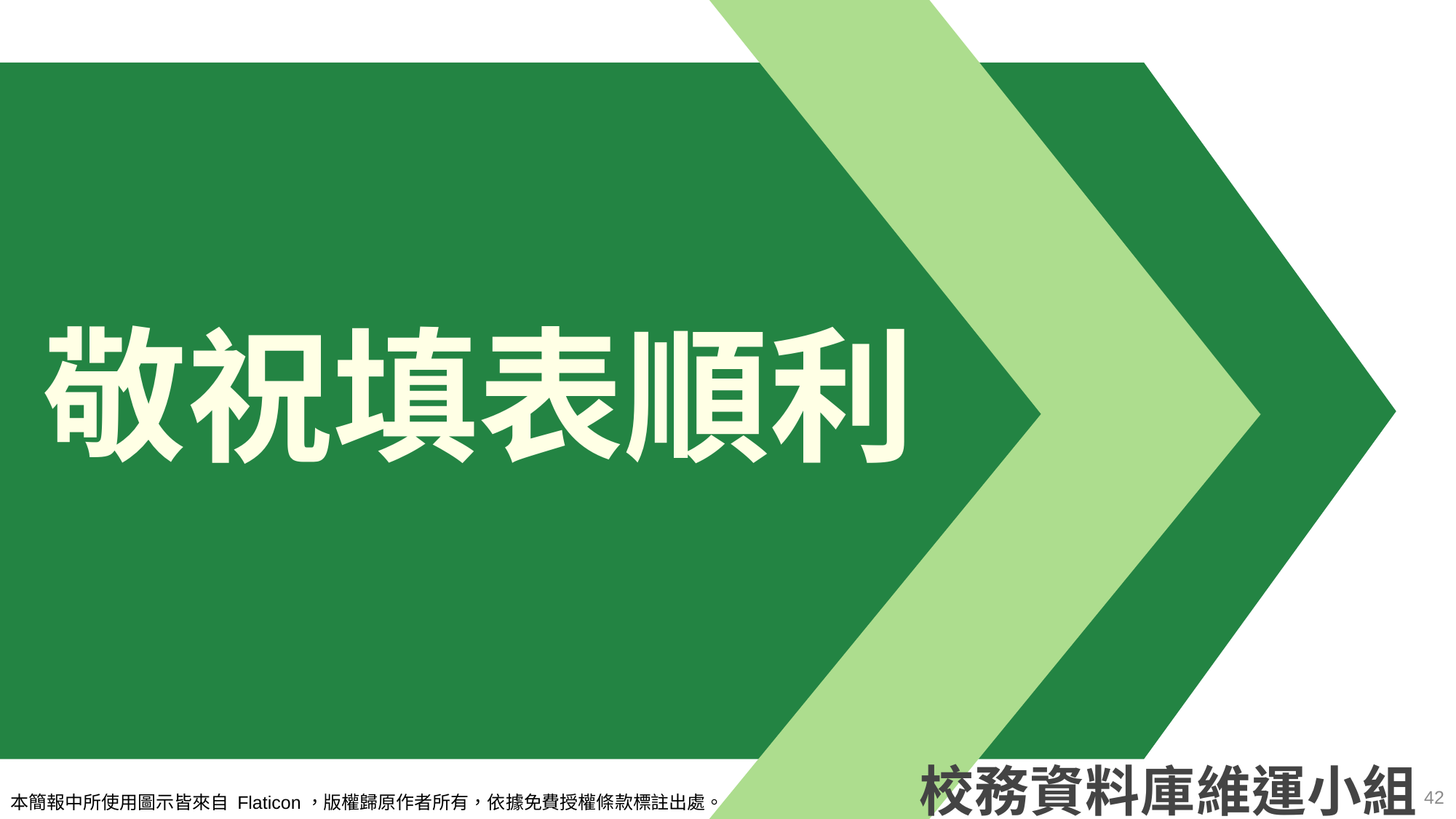

# 敬祝填表順利
校務資料庫維運小組

42
本簡報中所使用圖示皆來自 Flaticon，版權歸原作者所有，依據免費授權條款標註出處。